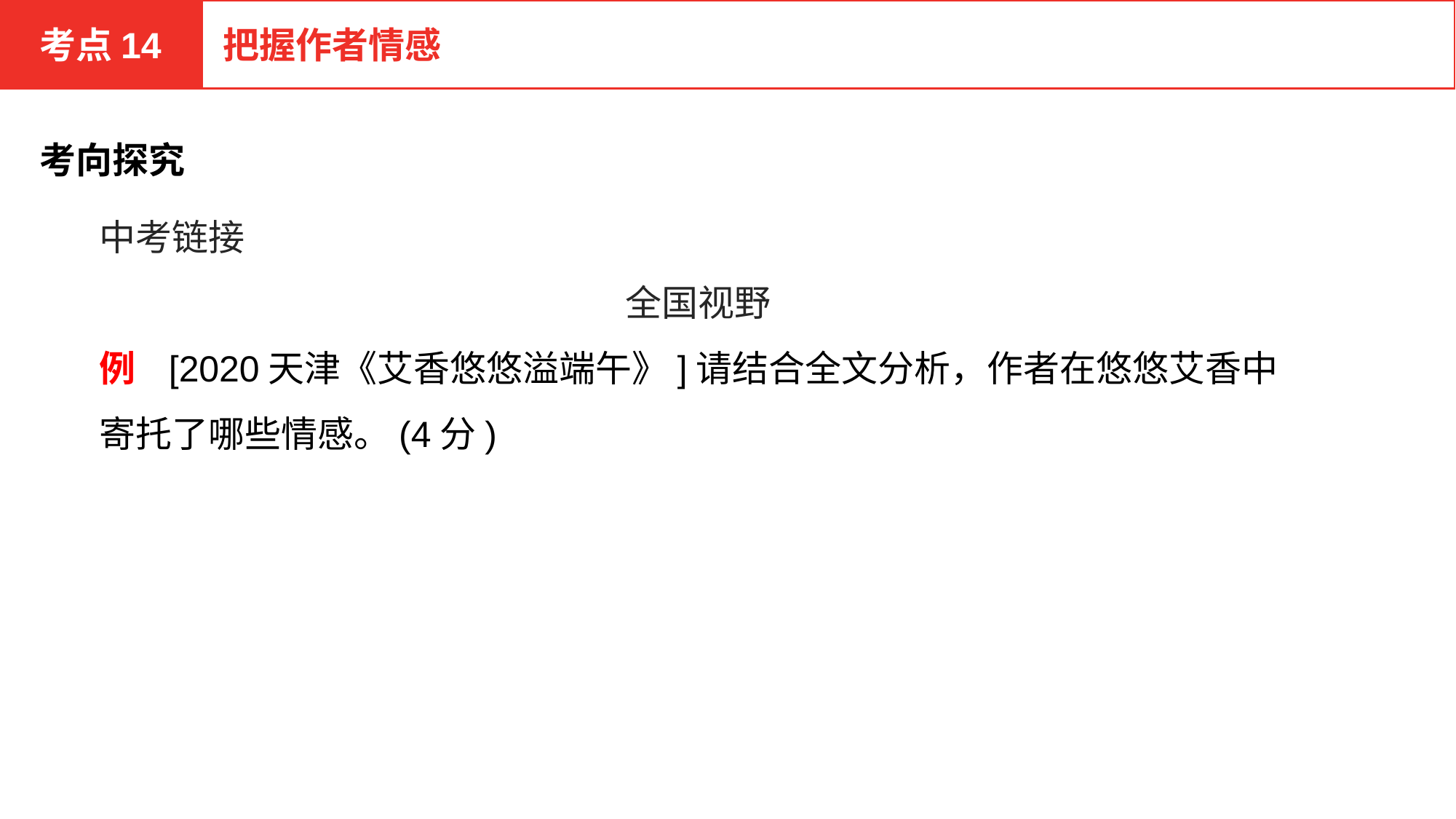

考点14
把握作者情感
考向探究
中考链接
全国视野
例   [2020天津《艾香悠悠溢端午》]请结合全文分析，作者在悠悠艾香中寄托了哪些情感。(4分)